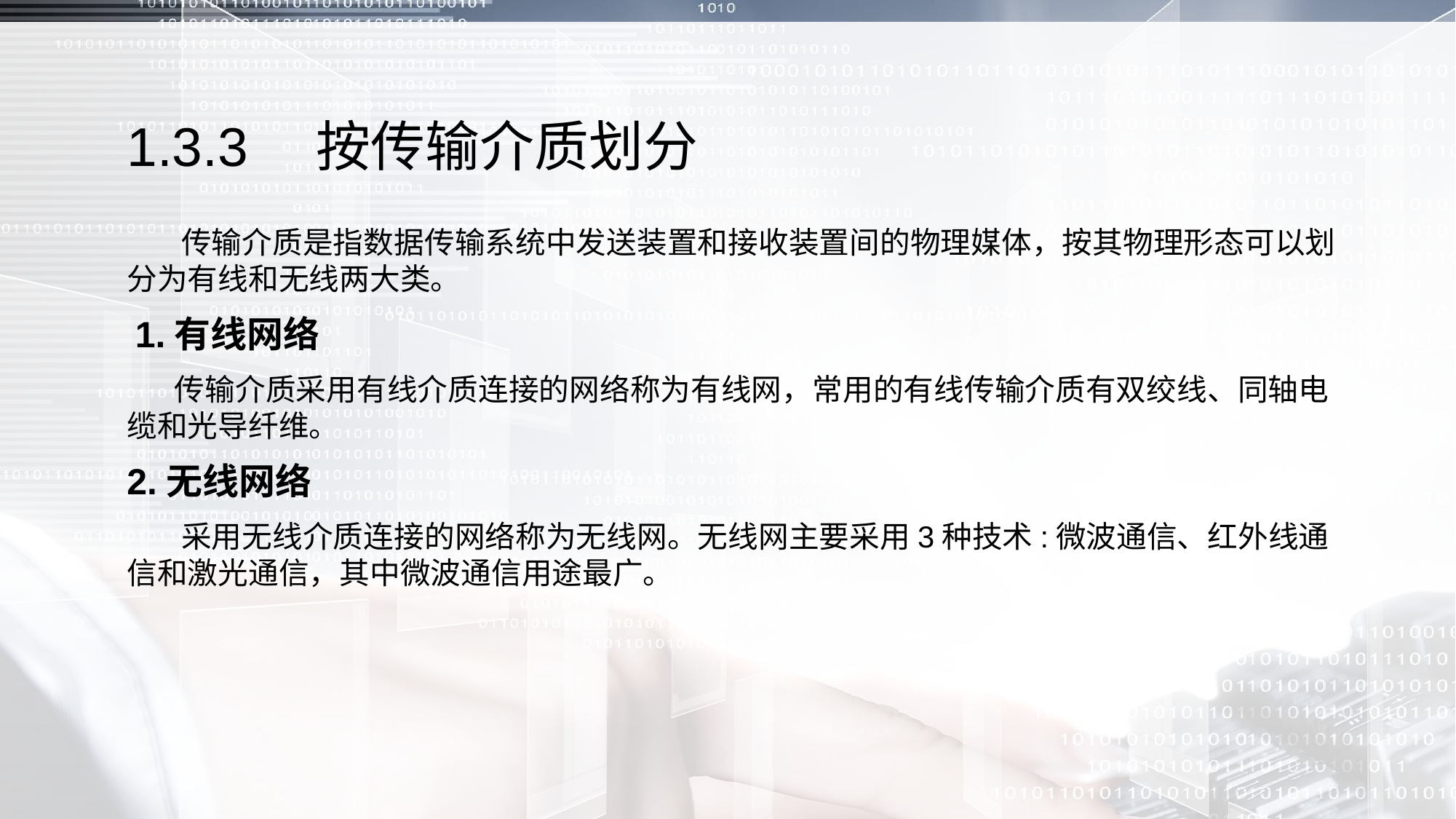

# 1.3.3　按传输介质划分
       传输介质是指数据传输系统中发送装置和接收装置间的物理媒体，按其物理形态可以划分为有线和无线两大类。
 1.有线网络
      传输介质采用有线介质连接的网络称为有线网，常用的有线传输介质有双绞线、同轴电缆和光导纤维。
2.无线网络
       采用无线介质连接的网络称为无线网。无线网主要采用3种技术:微波通信、红外线通信和激光通信，其中微波通信用途最广。